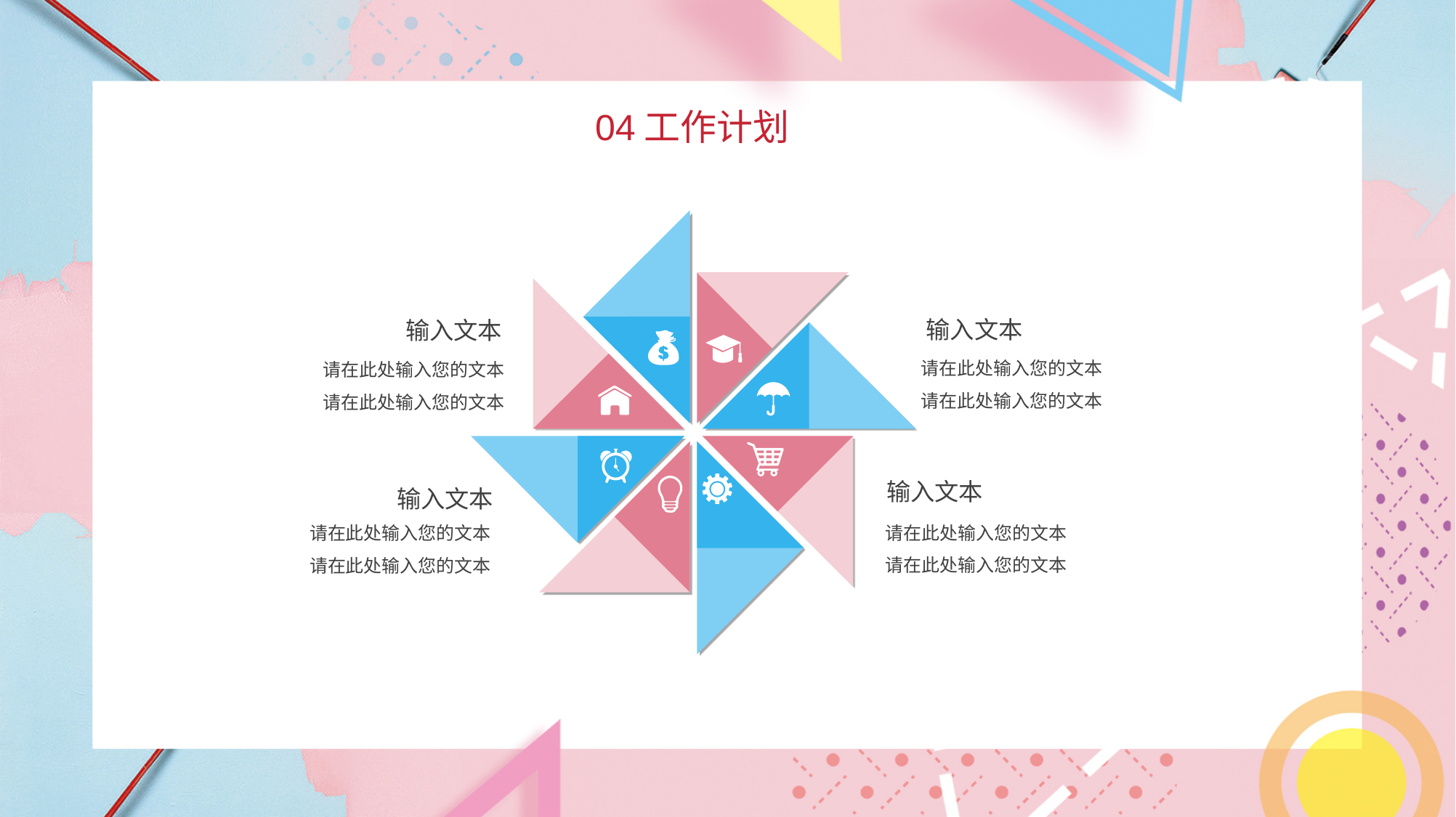

04工作计划

输入文本
输入文本
请在此处输入您的文本
请在此处输入您的文本
请在此处输入您的文本
请在此处输入您的文本
输入文本
输入文本
请在此处输入您的文本
请在此处输入您的文本
请在此处输入您的文本
请在此处输入您的文本